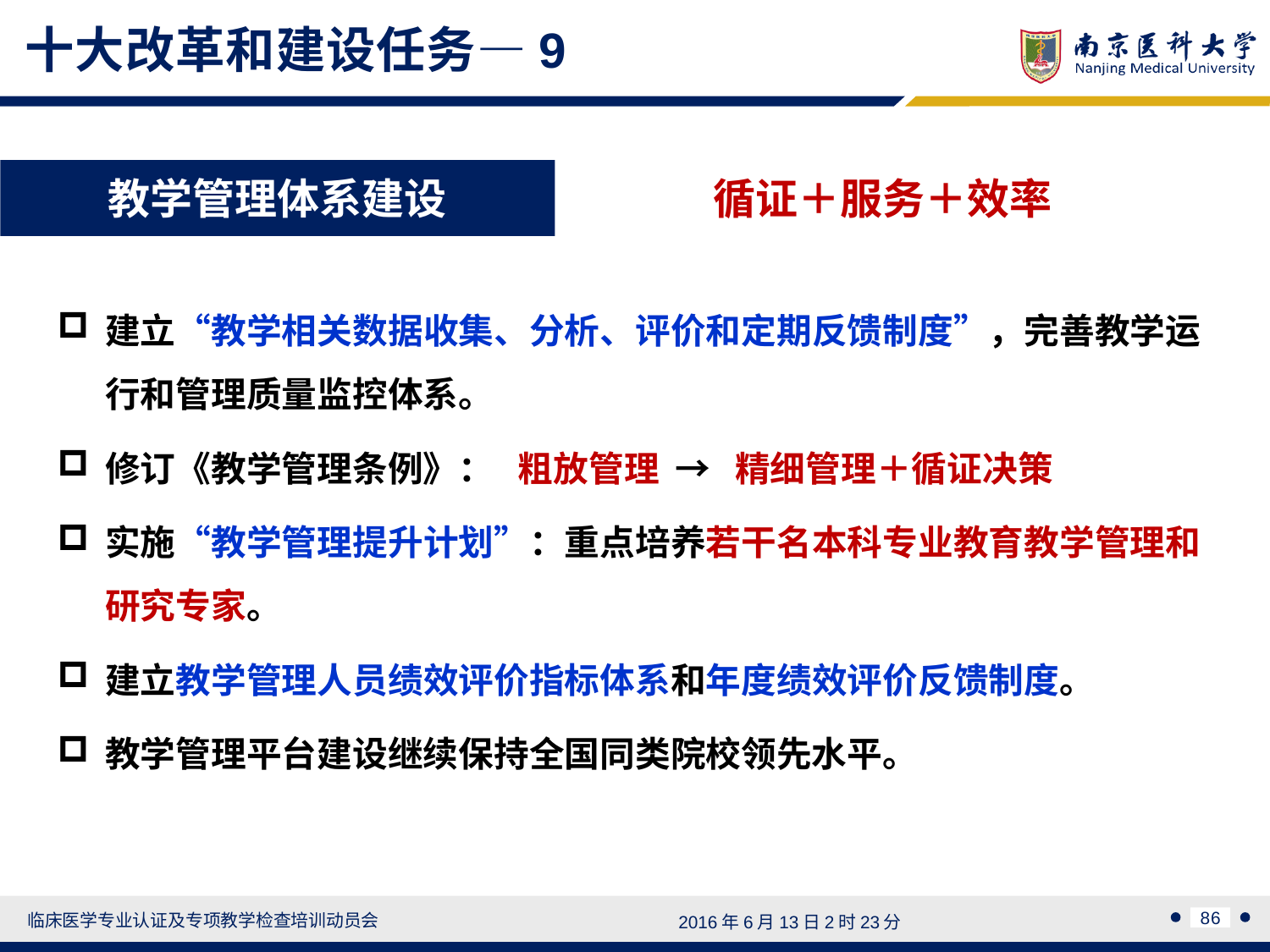

十大改革和建设任务—9
教学管理体系建设
循证＋服务＋效率
建立“教学相关数据收集、分析、评价和定期反馈制度”，完善教学运行和管理质量监控体系。
修订《教学管理条例》：   粗放管理  →   精细管理＋循证决策
实施“教学管理提升计划”：重点培养若干名本科专业教育教学管理和研究专家。
建立教学管理人员绩效评价指标体系和年度绩效评价反馈制度。
教学管理平台建设继续保持全国同类院校领先水平。